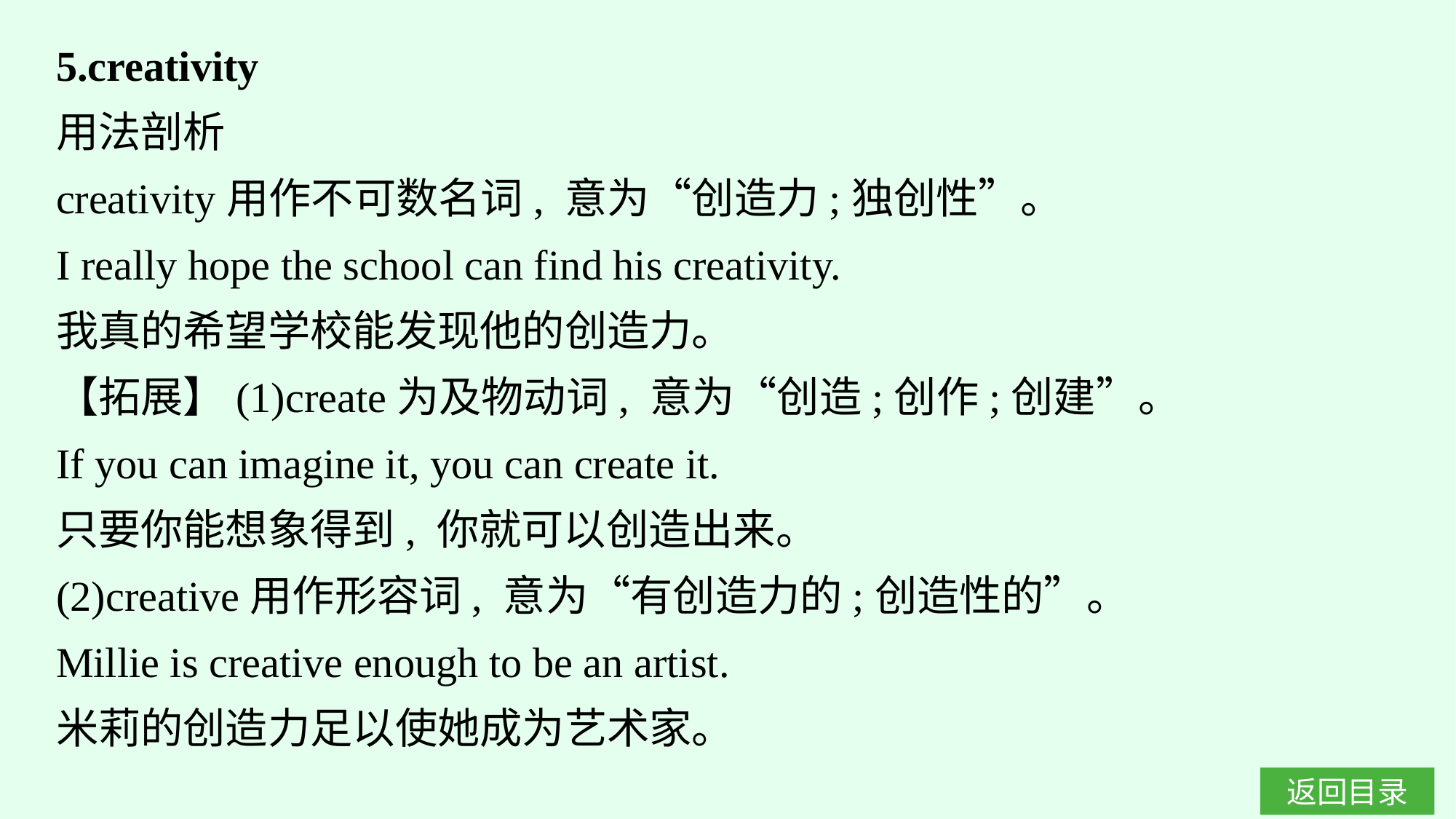

5.creativity
用法剖析
creativity用作不可数名词, 意为“创造力;独创性”。
I really hope the school can find his creativity.
我真的希望学校能发现他的创造力。
【拓展】(1)create为及物动词, 意为“创造;创作;创建”。
If you can imagine it, you can create it.
只要你能想象得到, 你就可以创造出来。
(2)creative用作形容词, 意为“有创造力的;创造性的”。
Millie is creative enough to be an artist.
米莉的创造力足以使她成为艺术家。